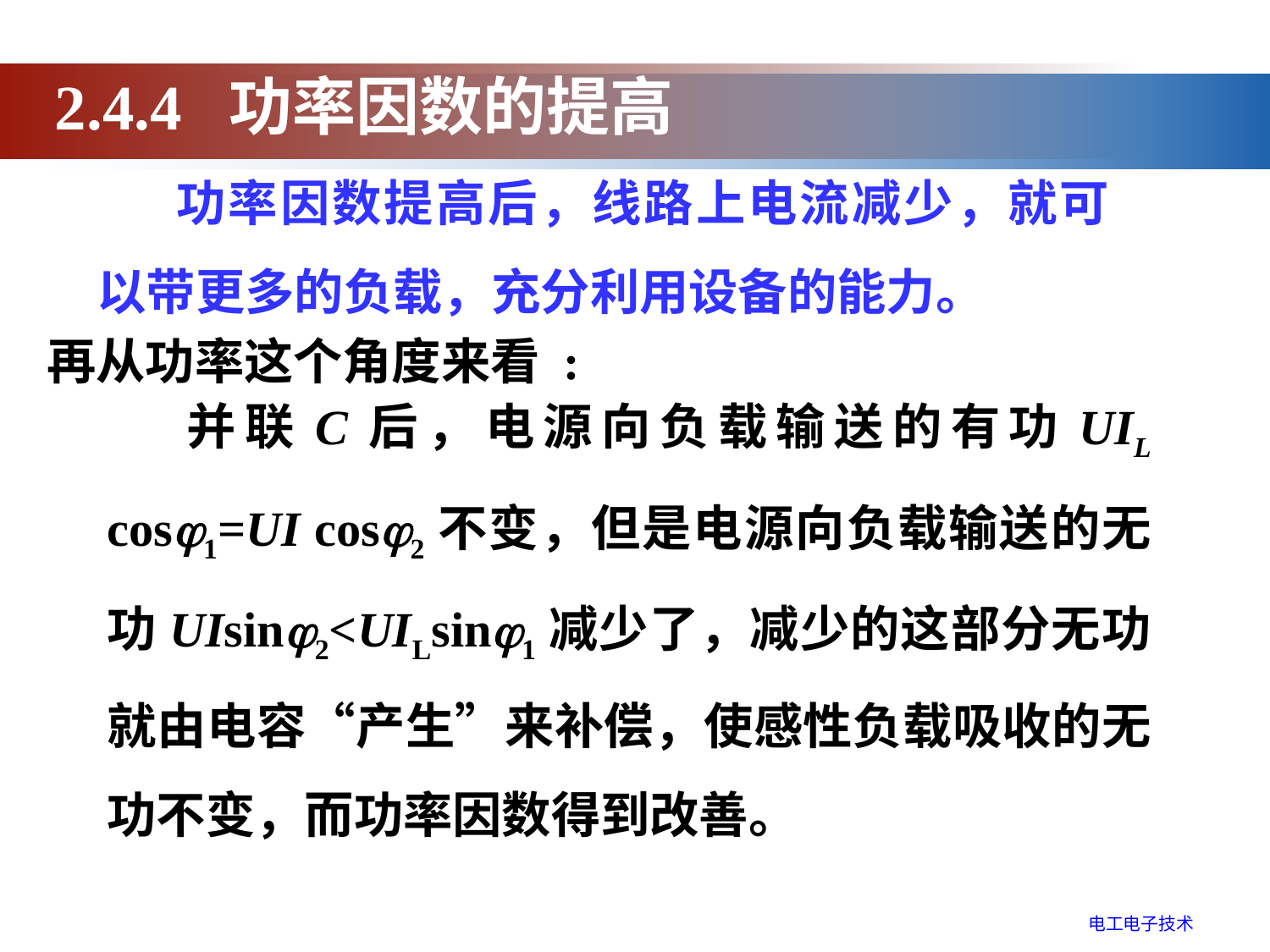

2.4.4  功率因数的提高
功率因数提高后，线路上电流减少，就可以带更多的负载，充分利用设备的能力。
再从功率这个角度来看 :
并联C后，电源向负载输送的有功UIL cosϕ1=UI cosϕ2不变，但是电源向负载输送的无功UIsinϕ2<UILsinϕ1减少了，减少的这部分无功就由电容“产生”来补偿，使感性负载吸收的无功不变，而功率因数得到改善。
电工电子技术